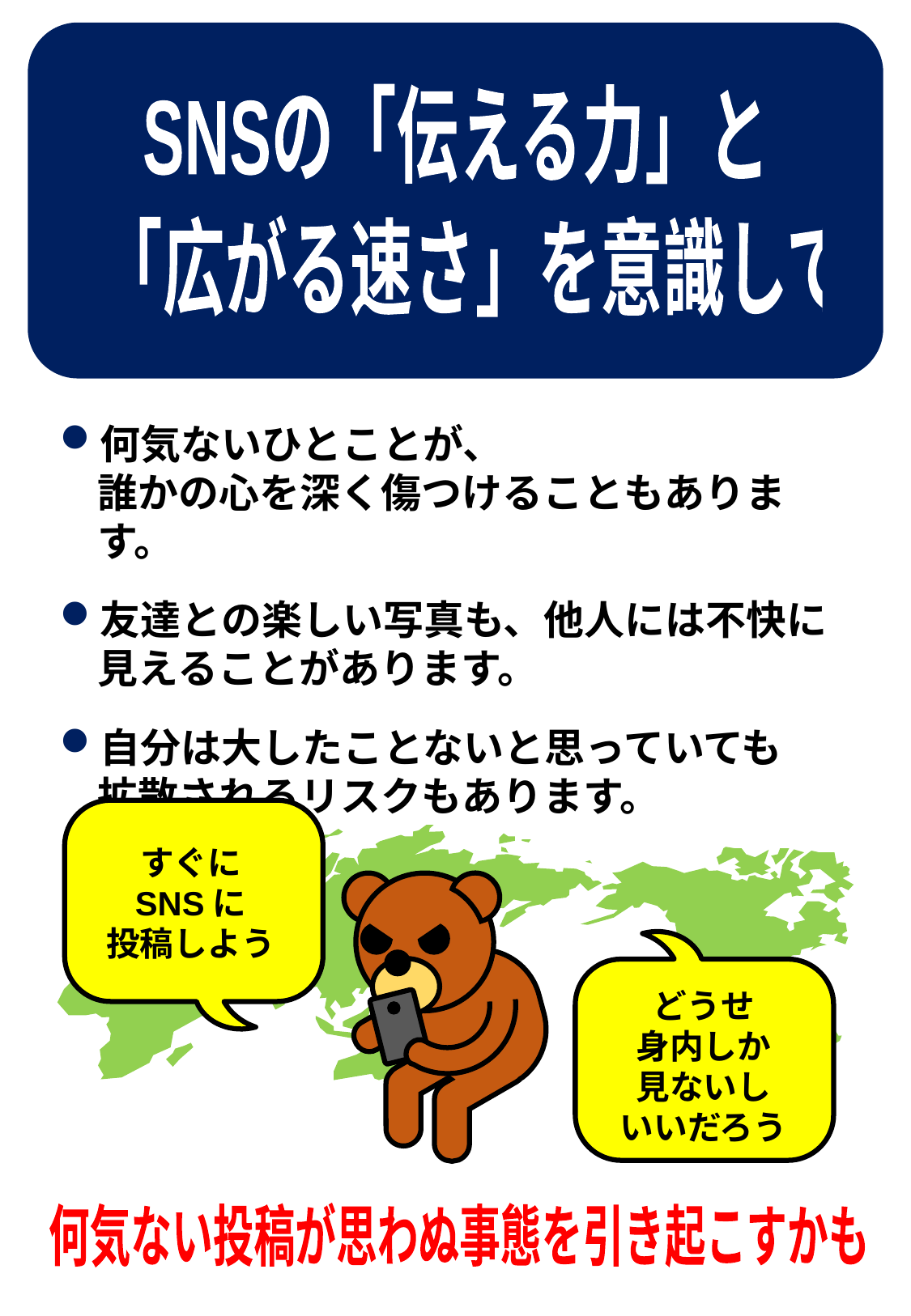

SNSの「伝える力」と
「広がる速さ」を意識して
何気ないひとことが、
誰かの心を深く傷つけることもあります。
友達との楽しい写真も、他人には不快に見えることがあります。
自分は大したことないと思っていても
拡散されるリスクもあります。

すぐに
SNSに
投稿しよう

どうせ
身内しか
見ないし
いいだろう
何気ない投稿が思わぬ事態を引き起こすかも